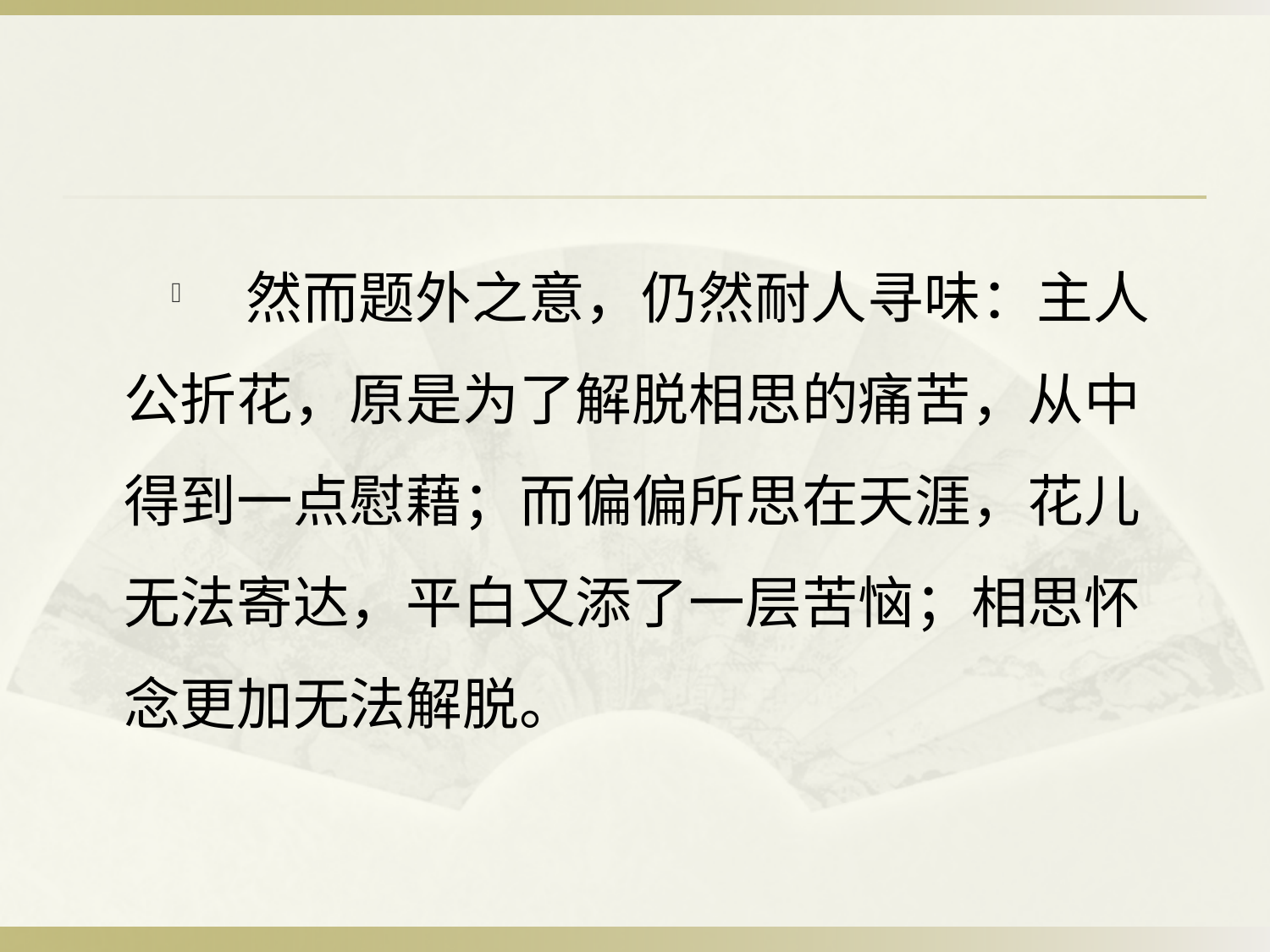

然而题外之意，仍然耐人寻味：主人公折花，原是为了解脱相思的痛苦，从中得到一点慰藉；而偏偏所思在天涯，花儿无法寄达，平白又添了一层苦恼；相思怀念更加无法解脱。